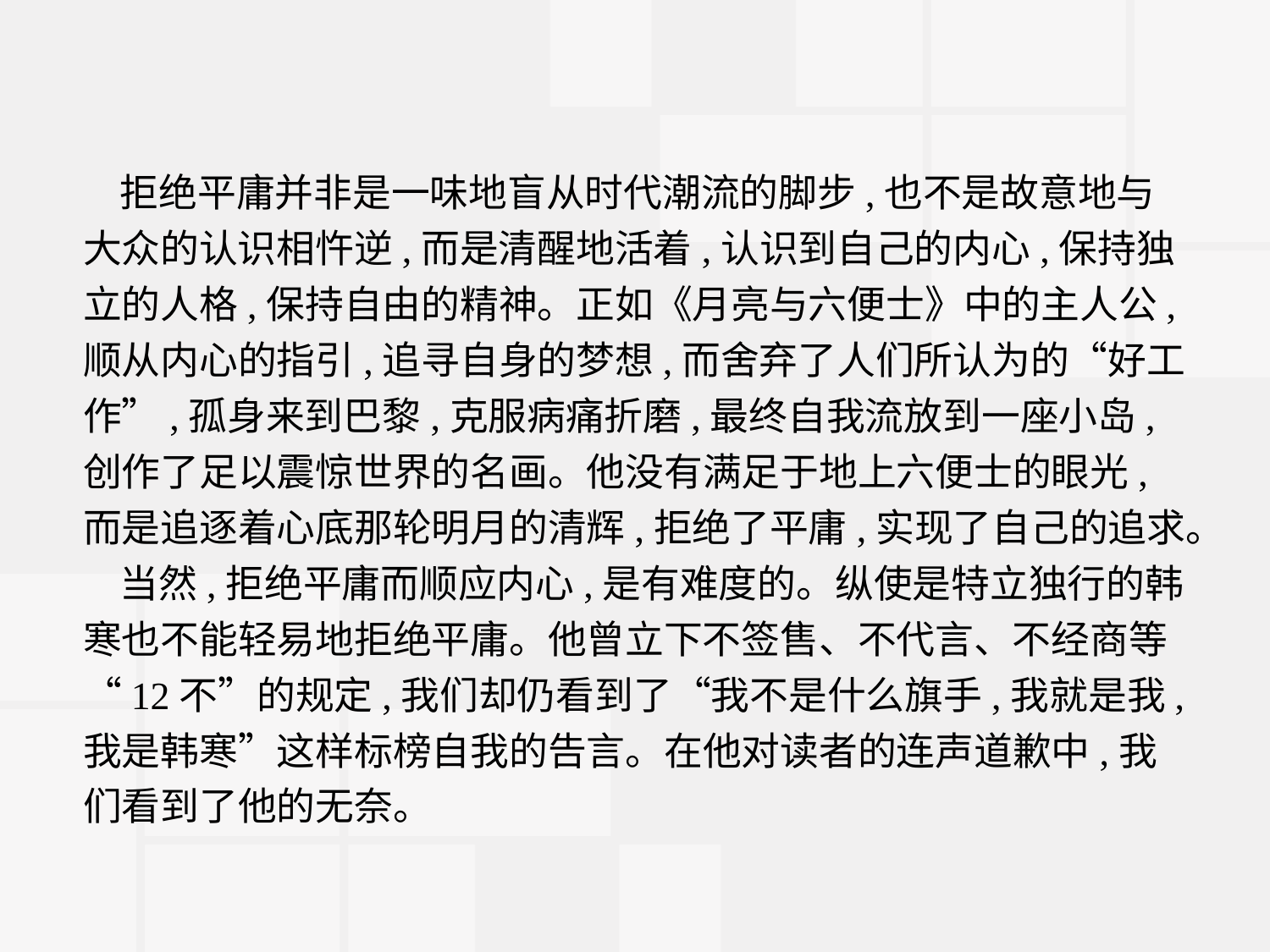

拒绝平庸并非是一味地盲从时代潮流的脚步,也不是故意地与大众的认识相忤逆,而是清醒地活着,认识到自己的内心,保持独立的人格,保持自由的精神。正如《月亮与六便士》中的主人公,顺从内心的指引,追寻自身的梦想,而舍弃了人们所认为的“好工作”,孤身来到巴黎,克服病痛折磨,最终自我流放到一座小岛,创作了足以震惊世界的名画。他没有满足于地上六便士的眼光,而是追逐着心底那轮明月的清辉,拒绝了平庸,实现了自己的追求。
当然,拒绝平庸而顺应内心,是有难度的。纵使是特立独行的韩寒也不能轻易地拒绝平庸。他曾立下不签售、不代言、不经商等“12不”的规定,我们却仍看到了“我不是什么旗手,我就是我,我是韩寒”这样标榜自我的告言。在他对读者的连声道歉中,我们看到了他的无奈。